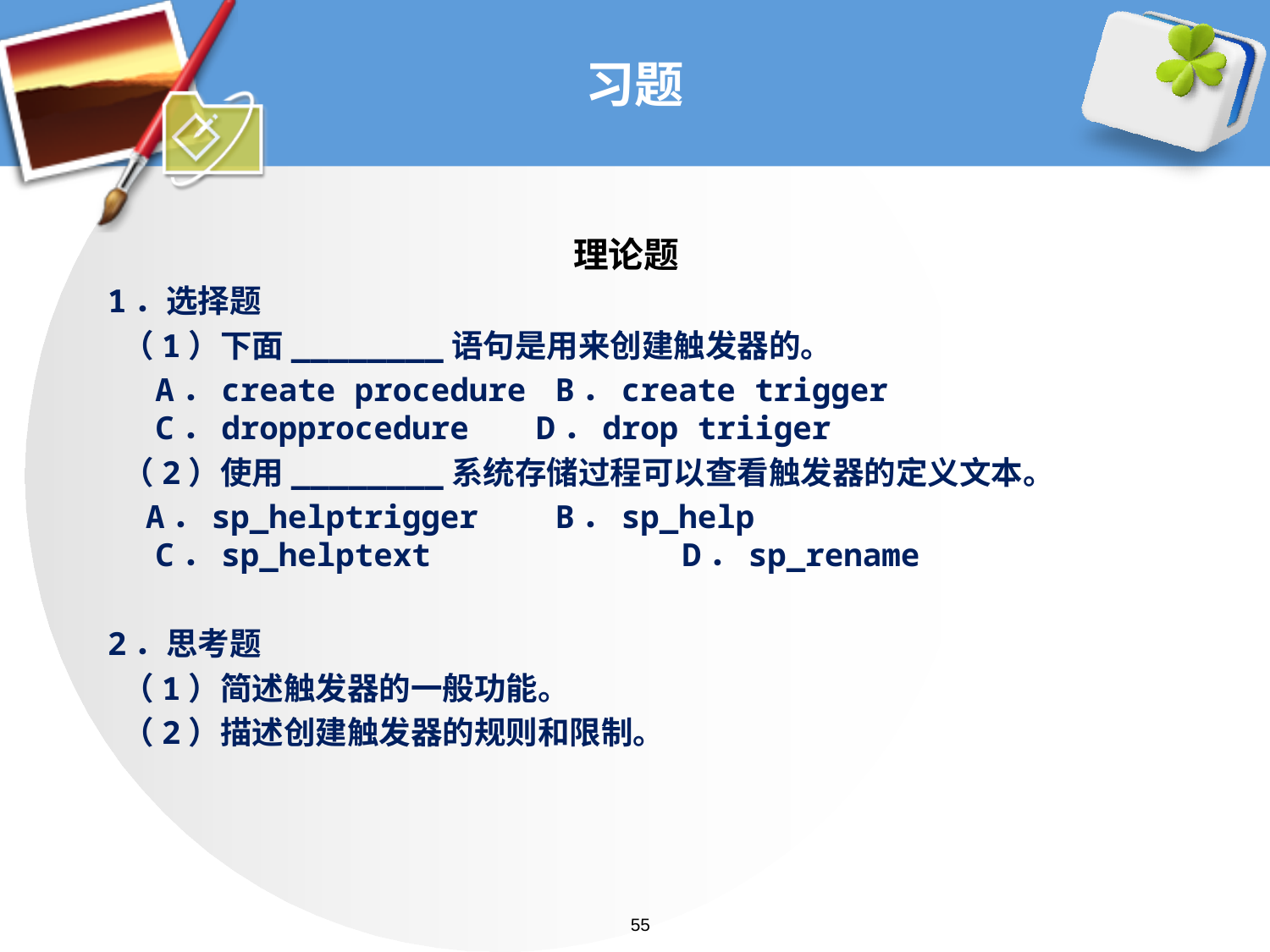

# 习题
理论题
1．选择题
 （1）下面________语句是用来创建触发器的。
  	A．create procedure	 B．create trigger	C．dropprocedure 	D．drop triiger
 （2）使用________系统存储过程可以查看触发器的定义文本。
  A．sp_helptrigger	 B．sp_help 		C．sp_helptext		 D．sp_rename

2．思考题
 （1）简述触发器的一般功能。
 （2）描述创建触发器的规则和限制。
55